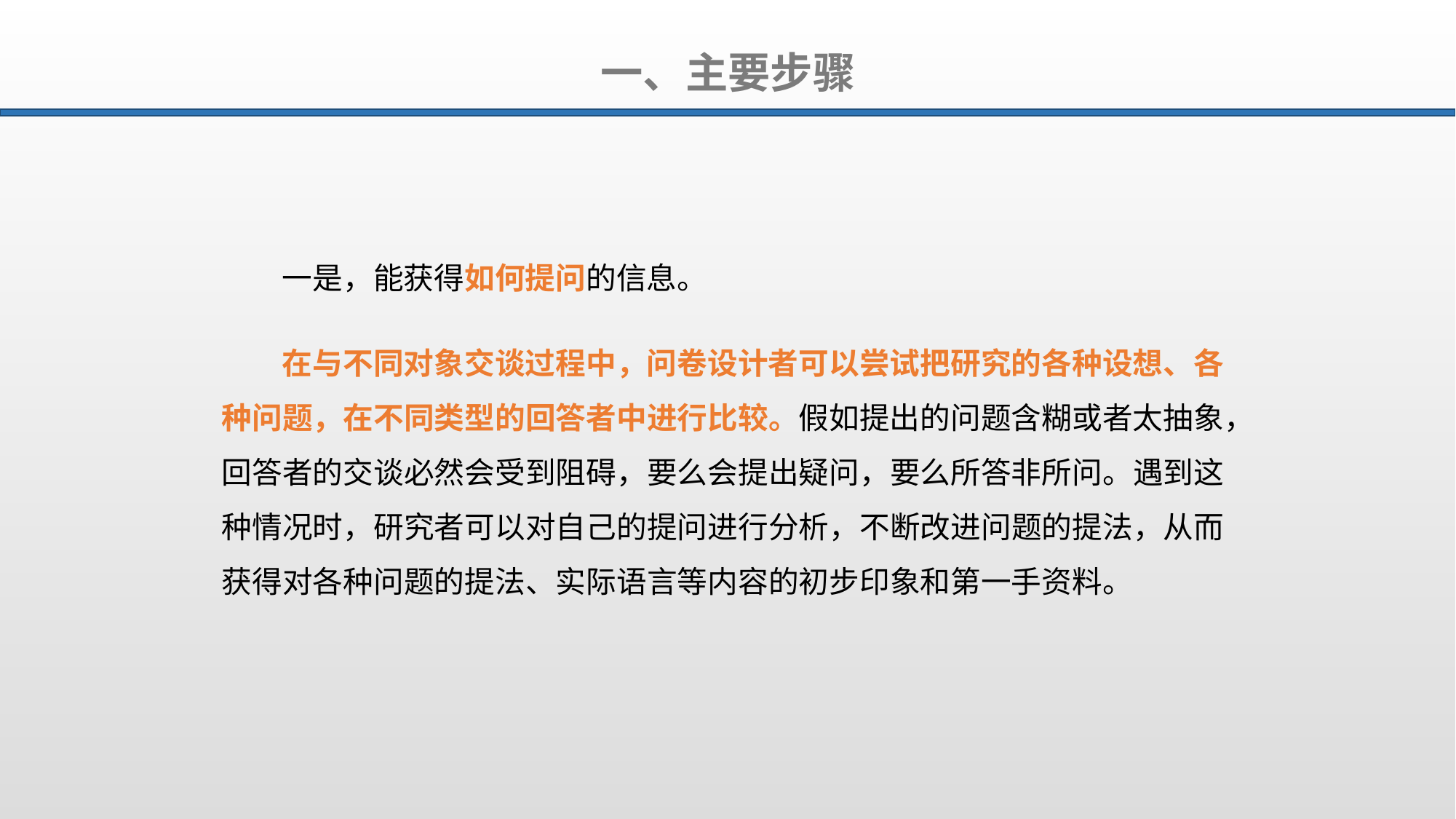

一、主要步骤

一是，能获得如何提问的信息。
在与不同对象交谈过程中，问卷设计者可以尝试把研究的各种设想、各种问题，在不同类型的回答者中进行比较。假如提出的问题含糊或者太抽象，回答者的交谈必然会受到阻碍，要么会提出疑问，要么所答非所问。遇到这种情况时，研究者可以对自己的提问进行分析，不断改进问题的提法，从而获得对各种问题的提法、实际语言等内容的初步印象和第一手资料。